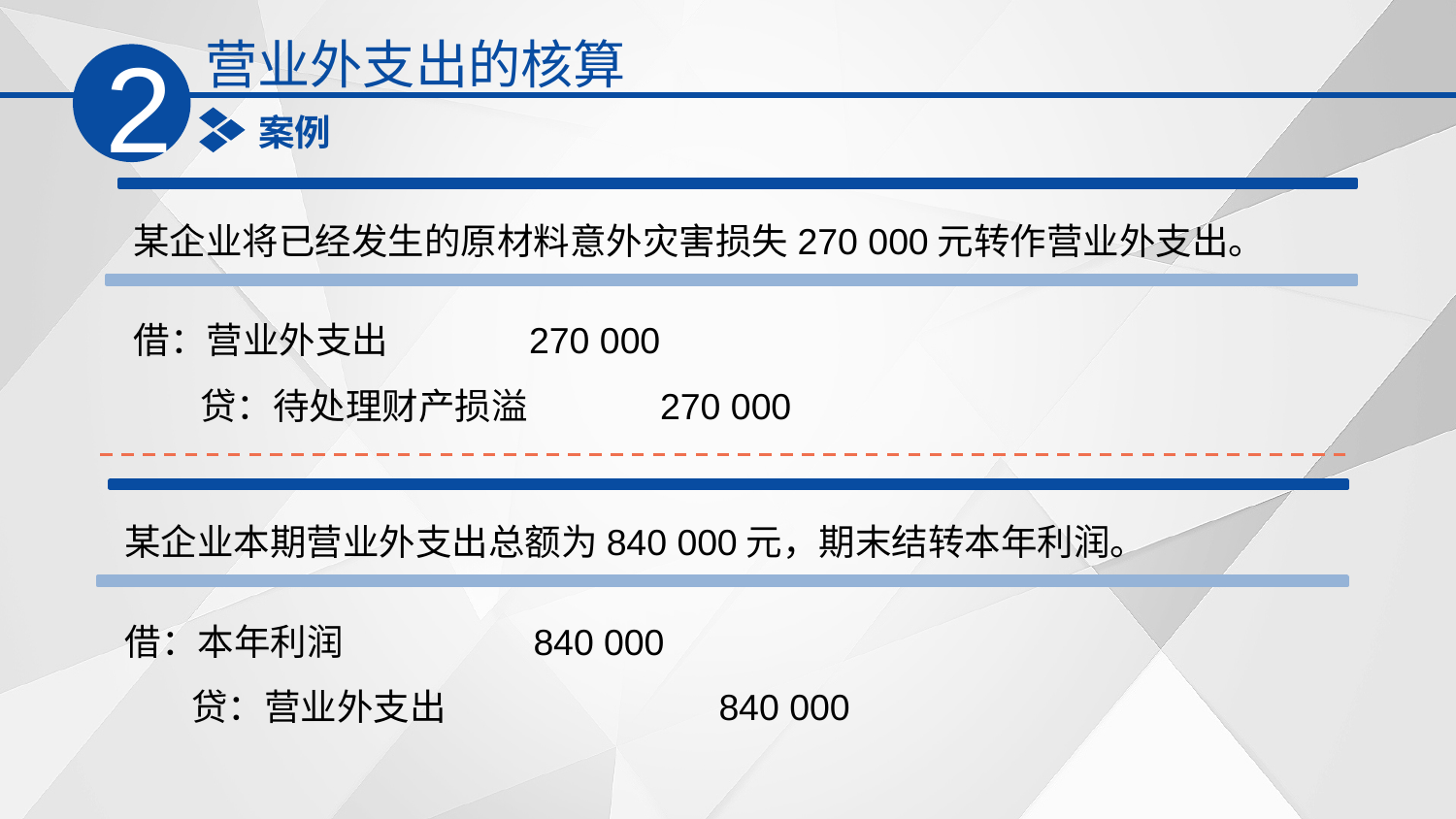

营业外支出的核算
2

案例

某企业将已经发生的原材料意外灾害损失270 000元转作营业外支出。

借：营业外支出                270 000
       贷：待处理财产损溢               270 000

某企业本期营业外支出总额为840 000元，期末结转本年利润。

借：本年利润                      840 000
       贷：营业外支出                                840 000